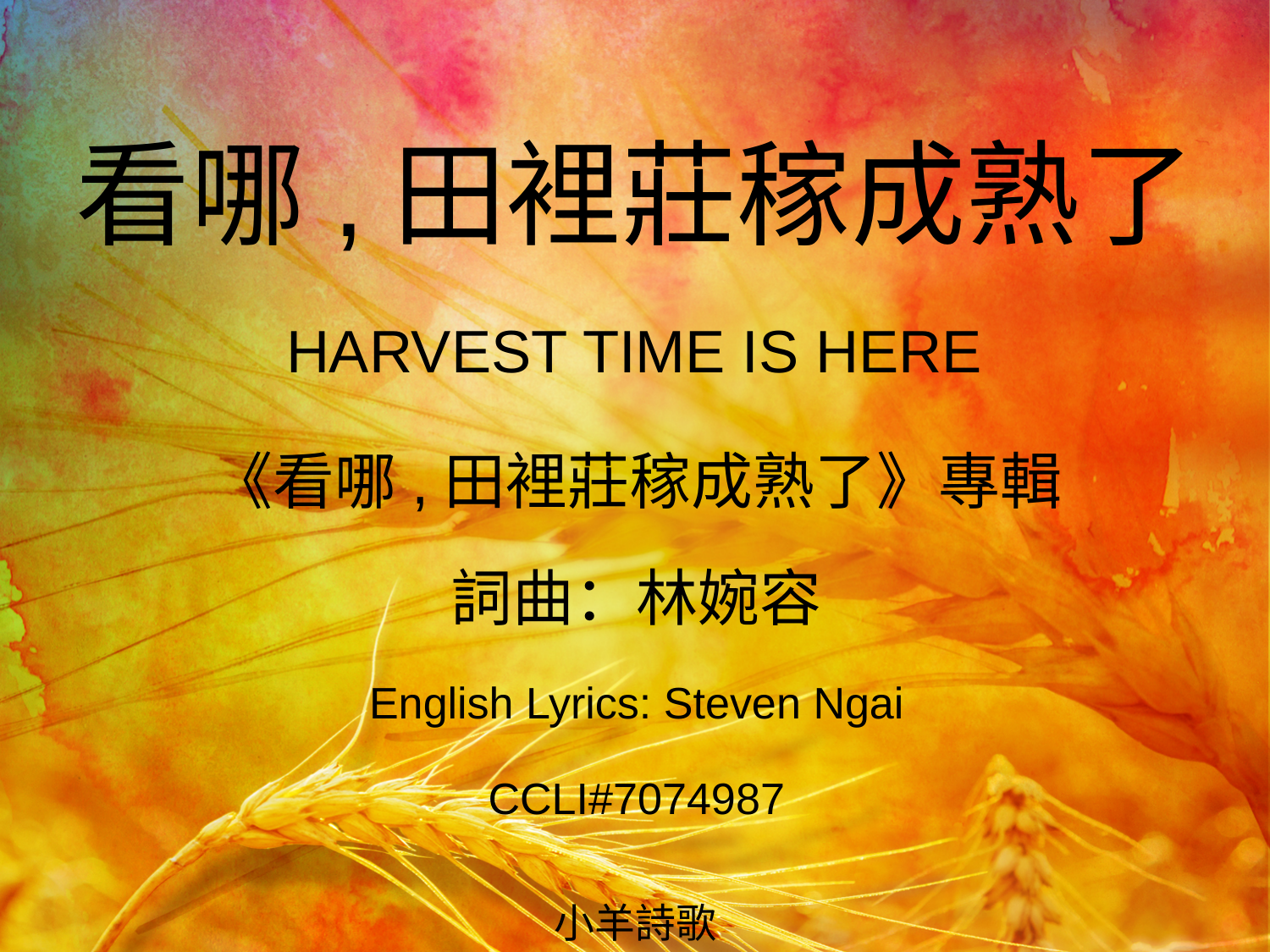

看哪,田裡莊稼成熟了
HARVEST TIME IS HERE

# 《看哪,田裡莊稼成熟了》專輯 詞曲：林婉容 English Lyrics: Steven Ngai CCLI#7074987
小羊詩歌